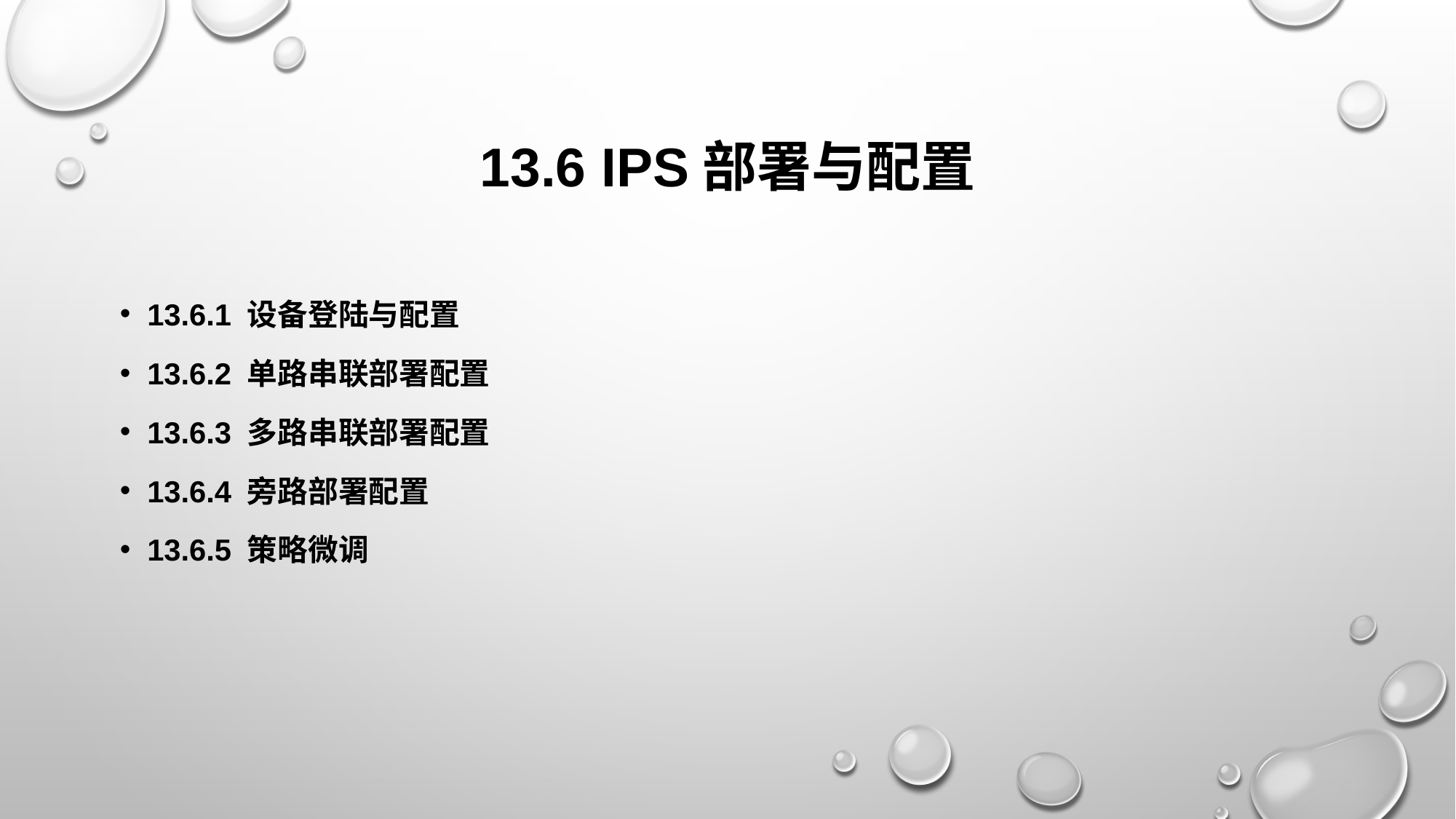

# 13.6 IPS部署与配置
13.6.1 设备登陆与配置
13.6.2 单路串联部署配置
13.6.3 多路串联部署配置
13.6.4 旁路部署配置
13.6.5 策略微调